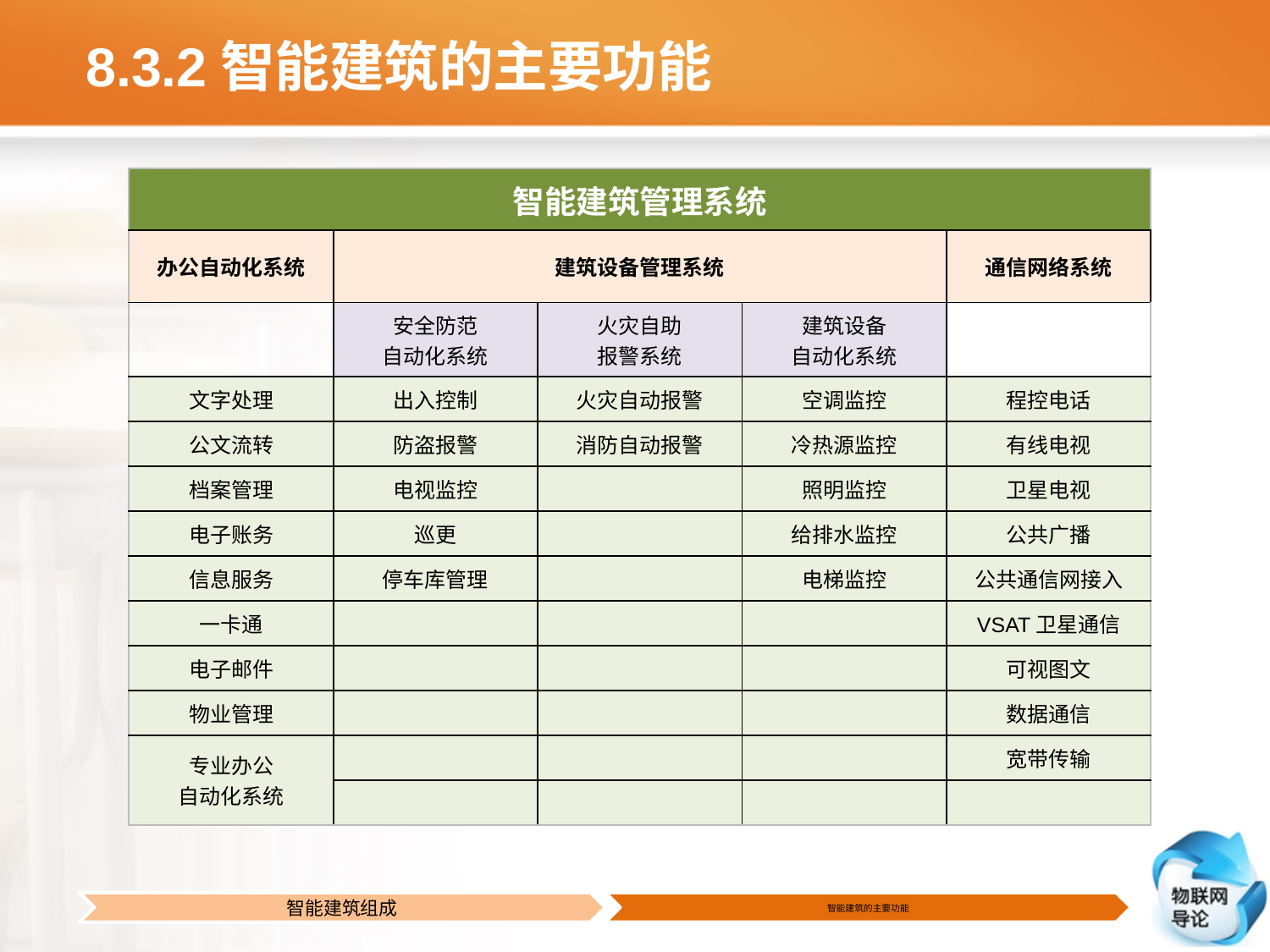

# 8.3.2智能建筑的主要功能
| 智能建筑管理系统 |  |  |  |  |
| --- | --- | --- | --- | --- |
| 办公自动化系统 | 建筑设备管理系统 |  |  | 通信网络系统 |
|  | 安全防范 自动化系统 | 火灾自助 报警系统 | 建筑设备 自动化系统 |  |
| 文字处理 | 出入控制 | 火灾自动报警 | 空调监控 | 程控电话 |
| 公文流转 | 防盗报警 | 消防自动报警 | 冷热源监控 | 有线电视 |
| 档案管理 | 电视监控 |  | 照明监控 | 卫星电视 |
| 电子账务 | 巡更 |  | 给排水监控 | 公共广播 |
| 信息服务 | 停车库管理 |  | 电梯监控 | 公共通信网接入 |
| 一卡通 |  |  |  | VSAT卫星通信 |
| 电子邮件 |  |  |  | 可视图文 |
| 物业管理 |  |  |  | 数据通信 |
| 专业办公 自动化系统 |  |  |  | 宽带传输 |
|  |  |  |  |  |
智能建筑组成
智能建筑的主要功能